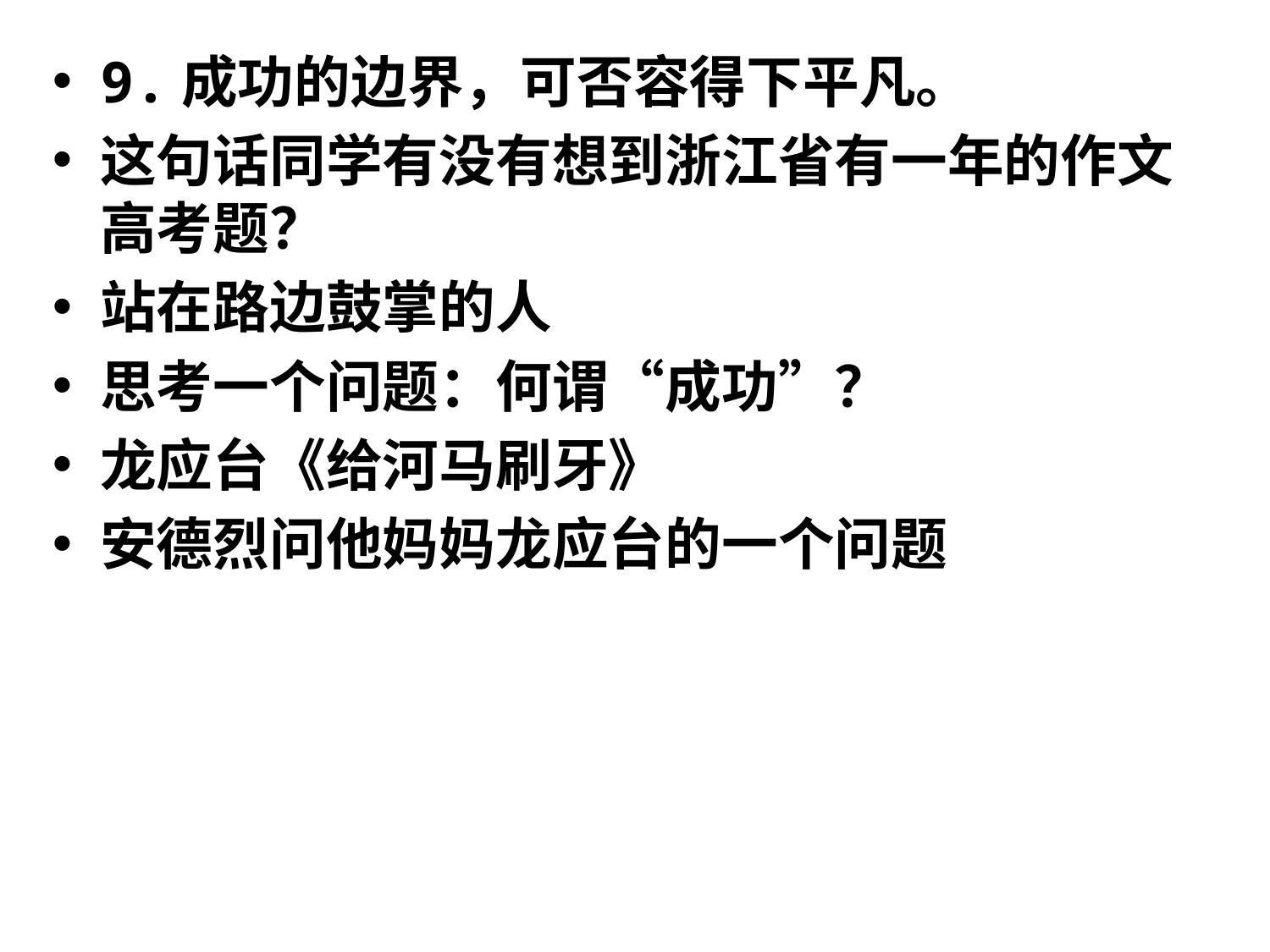

#
9.成功的边界，可否容得下平凡。
这句话同学有没有想到浙江省有一年的作文高考题？
站在路边鼓掌的人
思考一个问题：何谓“成功”？
龙应台《给河马刷牙》
安德烈问他妈妈龙应台的一个问题